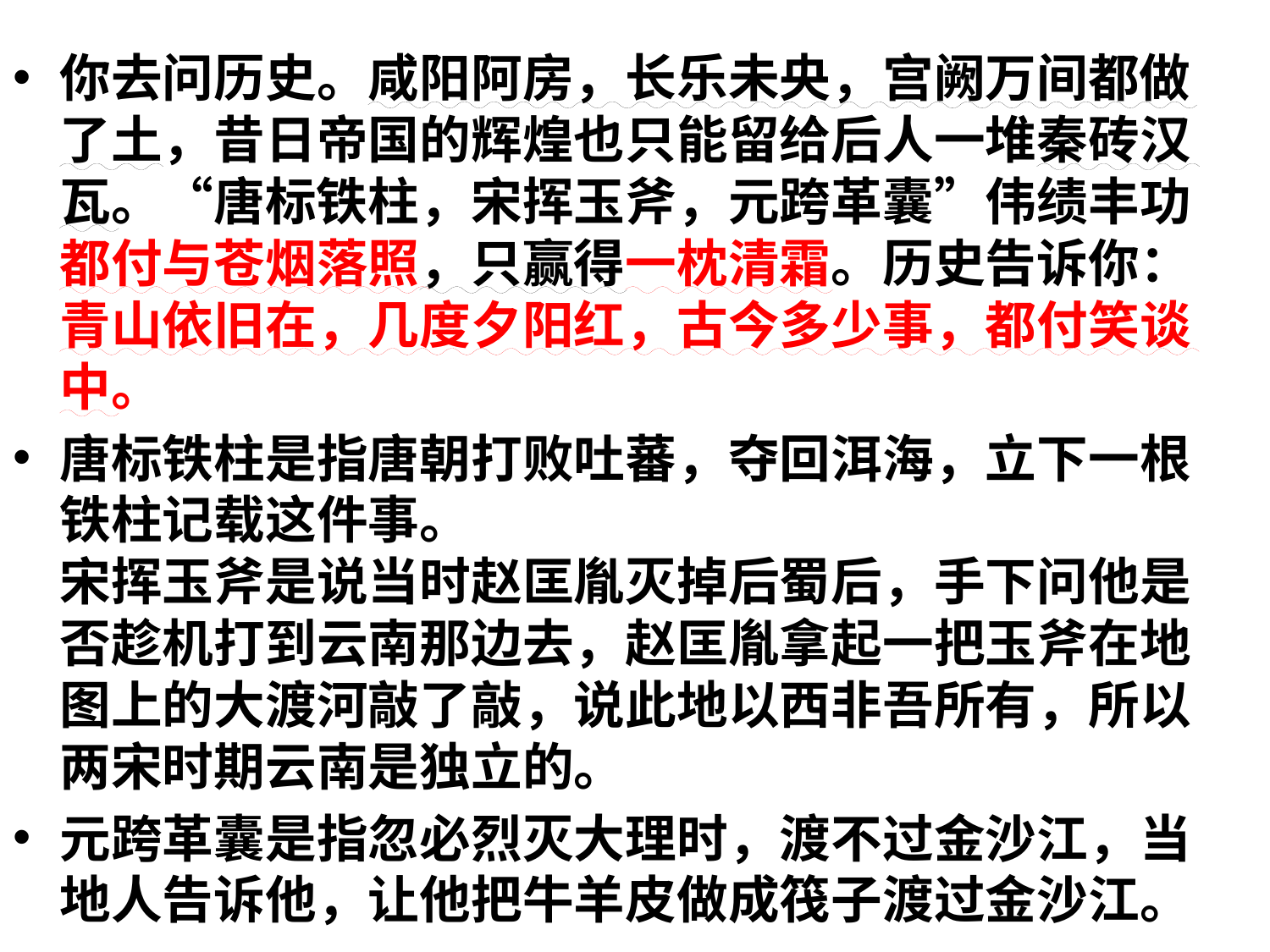

#
你去问历史。咸阳阿房，长乐未央，宫阙万间都做了土，昔日帝国的辉煌也只能留给后人一堆秦砖汉瓦。“唐标铁柱，宋挥玉斧，元跨革囊”伟绩丰功都付与苍烟落照，只赢得一枕清霜。历史告诉你：青山依旧在，几度夕阳红，古今多少事，都付笑谈中。
唐标铁柱是指唐朝打败吐蕃，夺回洱海，立下一根铁柱记载这件事。
宋挥玉斧是说当时赵匡胤灭掉后蜀后，手下问他是否趁机打到云南那边去，赵匡胤拿起一把玉斧在地图上的大渡河敲了敲，说此地以西非吾所有，所以两宋时期云南是独立的。
元跨革囊是指忽必烈灭大理时，渡不过金沙江，当地人告诉他，让他把牛羊皮做成筏子渡过金沙江。